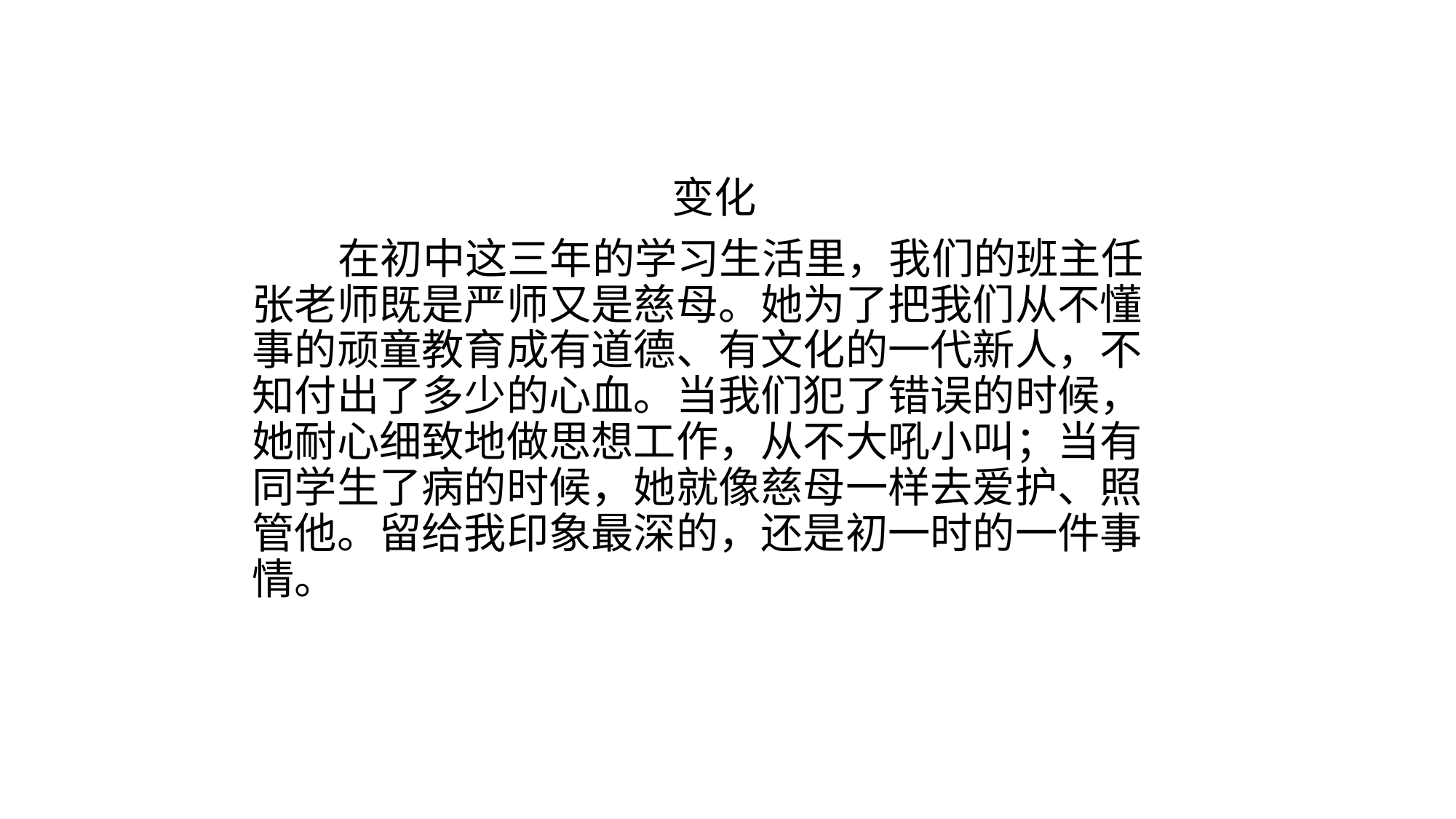

变化
        在初中这三年的学习生活里，我们的班主任张老师既是严师又是慈母。她为了把我们从不懂事的顽童教育成有道德、有文化的一代新人，不知付出了多少的心血。当我们犯了错误的时候，她耐心细致地做思想工作，从不大吼小叫；当有同学生了病的时候，她就像慈母一样去爱护、照管他。留给我印象最深的，还是初一时的一件事情。